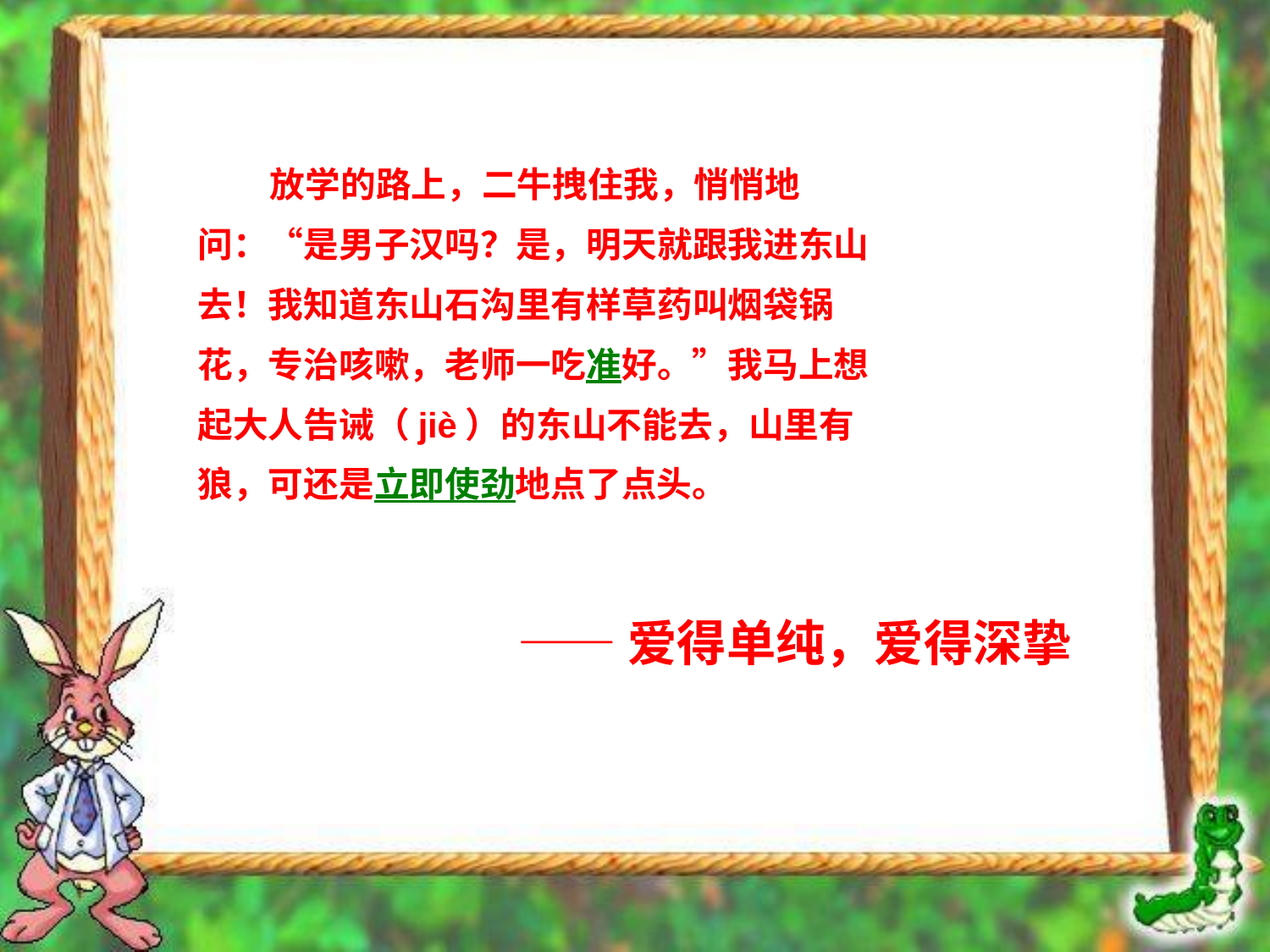

放学的路上，二牛拽住我，悄悄地
问：“是男子汉吗？是，明天就跟我进东山
去！我知道东山石沟里有样草药叫烟袋锅
花，专治咳嗽，老师一吃准好。”我马上想
起大人告诫（jiè）的东山不能去，山里有
狼，可还是立即使劲地点了点头。
——爱得单纯，爱得深挚